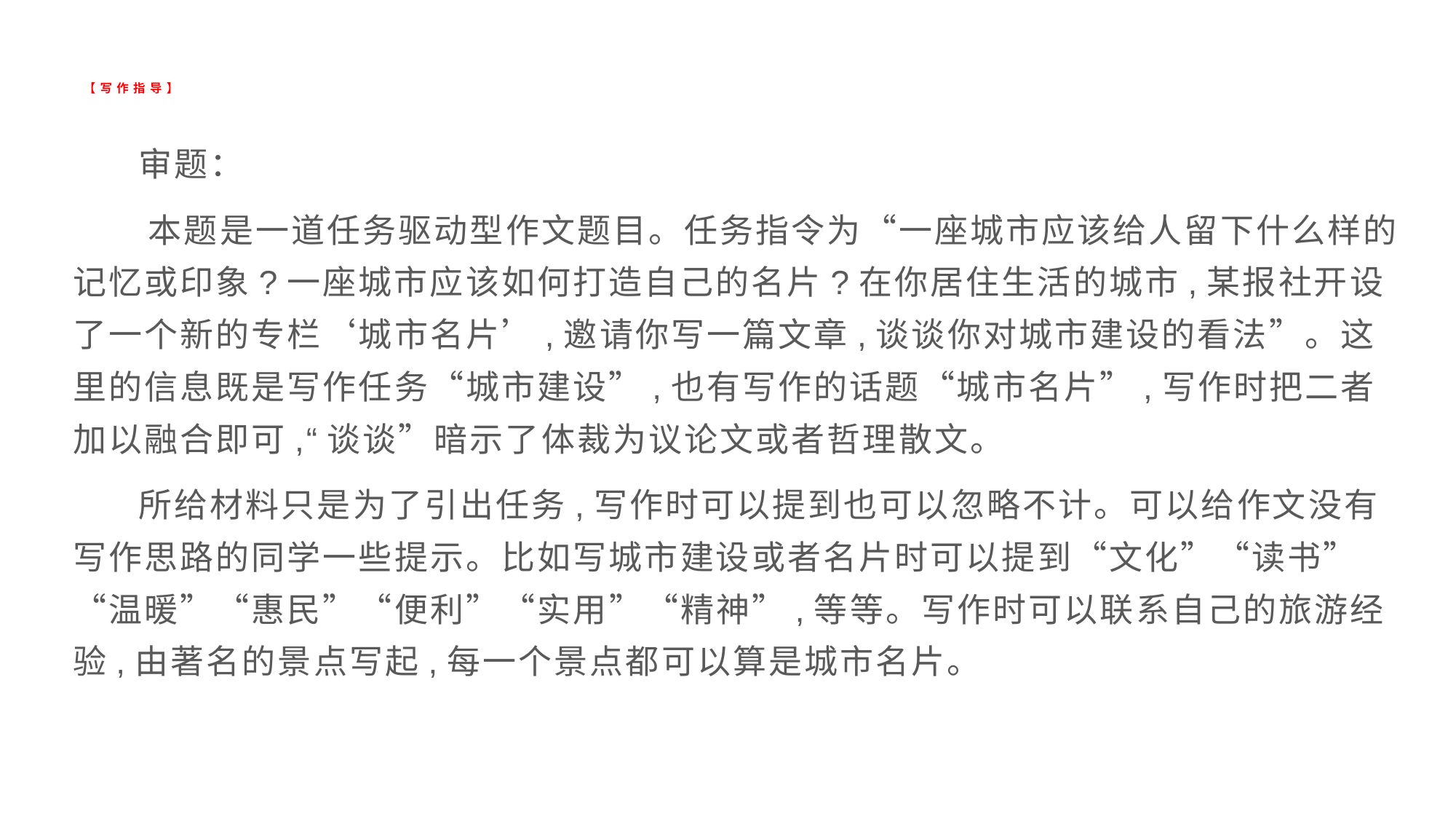

# 【写作指导】
      审题：
       本题是一道任务驱动型作文题目。任务指令为“一座城市应该给人留下什么样的记忆或印象?一座城市应该如何打造自己的名片?在你居住生活的城市,某报社开设了一个新的专栏‘城市名片’,邀请你写一篇文章,谈谈你对城市建设的看法”。这里的信息既是写作任务“城市建设”,也有写作的话题“城市名片”,写作时把二者加以融合即可,“谈谈”暗示了体裁为议论文或者哲理散文。
      所给材料只是为了引出任务,写作时可以提到也可以忽略不计。可以给作文没有写作思路的同学一些提示。比如写城市建设或者名片时可以提到“文化”“读书”“温暖”“惠民”“便利”“实用”“精神”,等等。写作时可以联系自己的旅游经验,由著名的景点写起,每一个景点都可以算是城市名片。